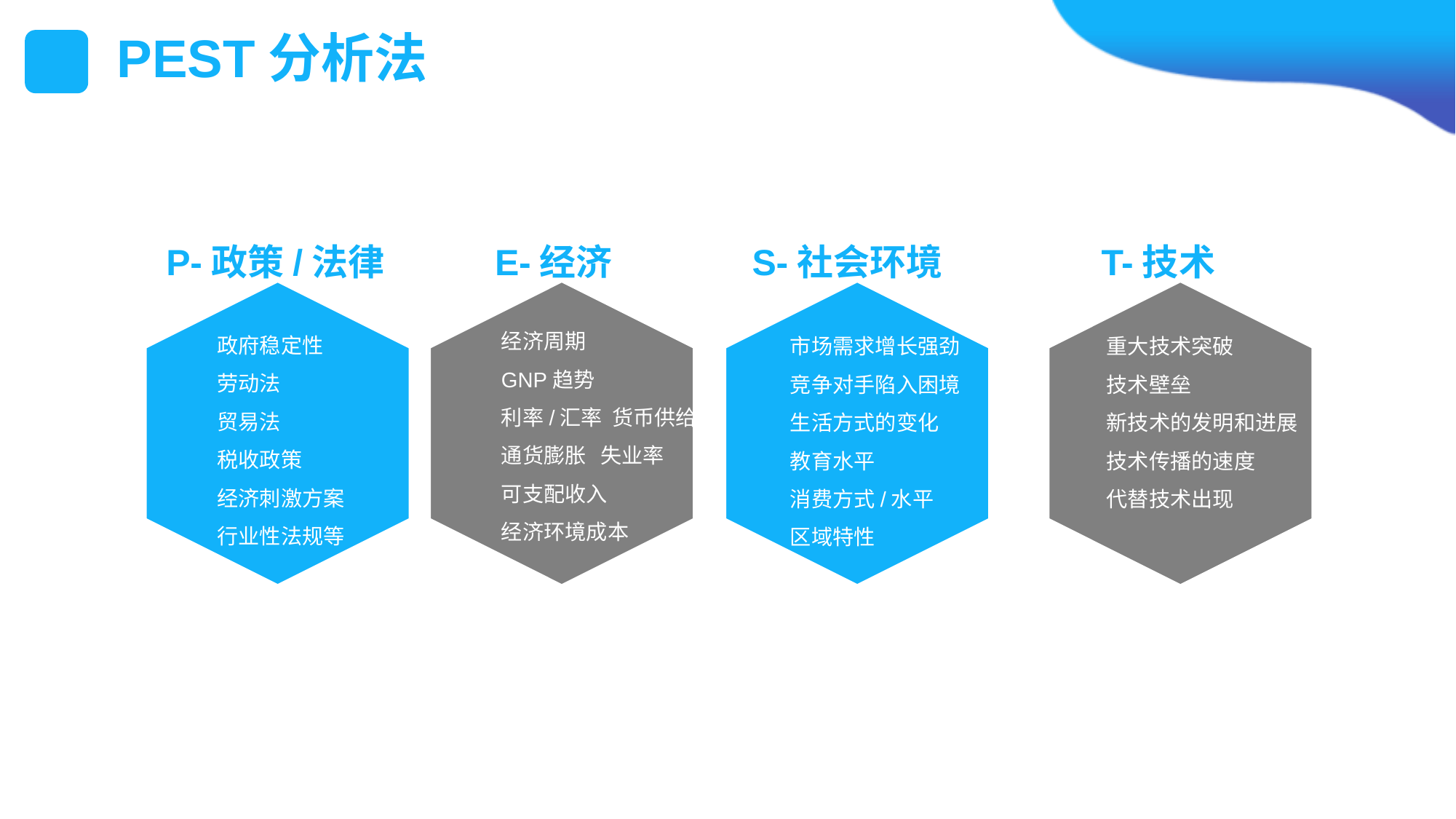

PEST分析法
S-社会环境
市场需求增长强劲
竞争对手陷入困境
生活方式的变化
教育水平
消费方式/水平
区域特性

T-技术
重大技术突破
技术壁垒
新技术的发明和进展
技术传播的速度
代替技术出现

P-政策/法律
政府稳定性
劳动法
贸易法
税收政策
经济刺激方案
行业性法规等

E-经济
经济周期
GNP趋势
利率/汇率  货币供给
通货膨胀   失业率
可支配收入
经济环境成本